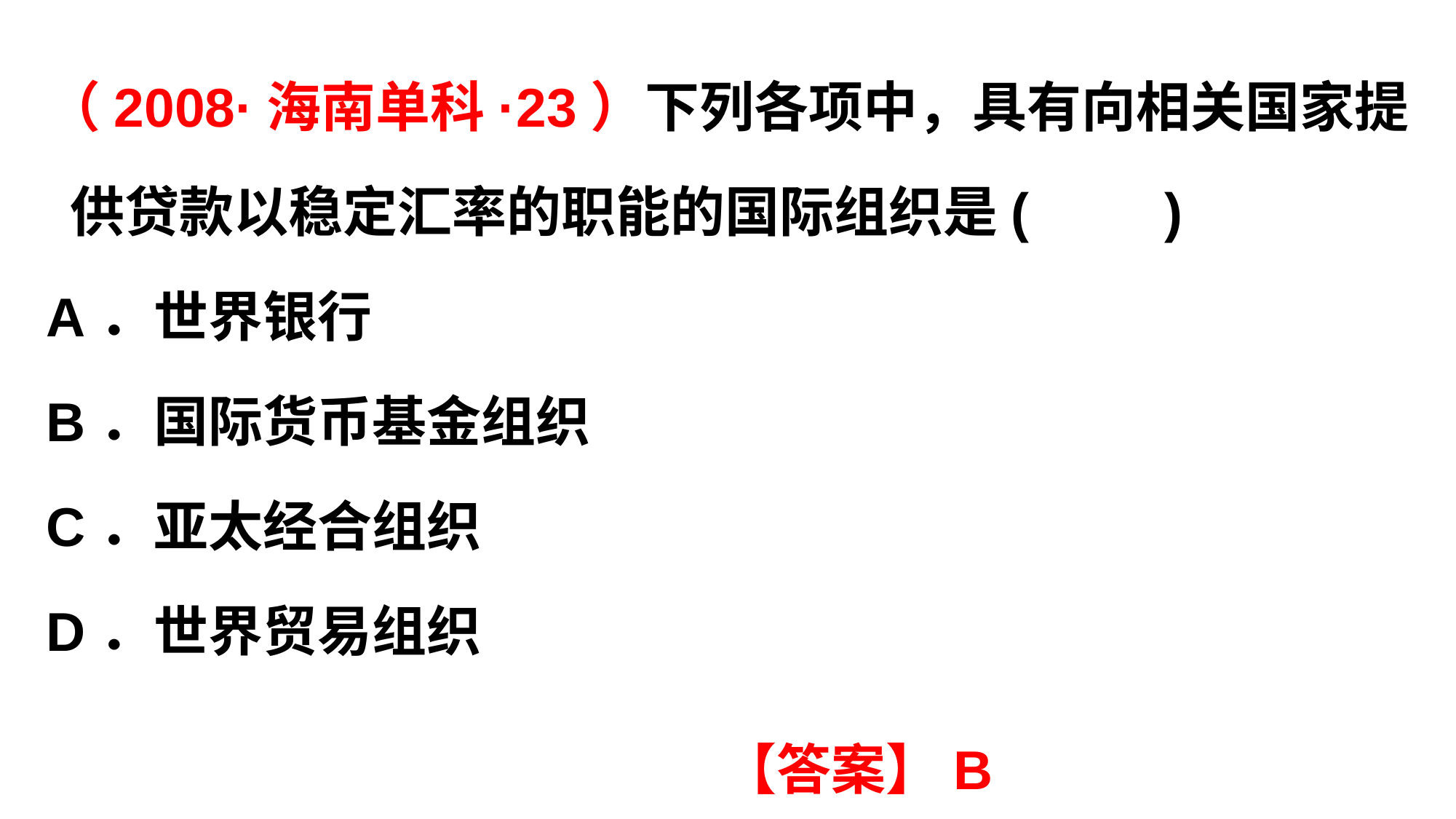

（2008·海南单科·23）下列各项中，具有向相关国家提供贷款以稳定汇率的职能的国际组织是(　　)
A．世界银行
B．国际货币基金组织
C．亚太经合组织
D．世界贸易组织
【答案】B